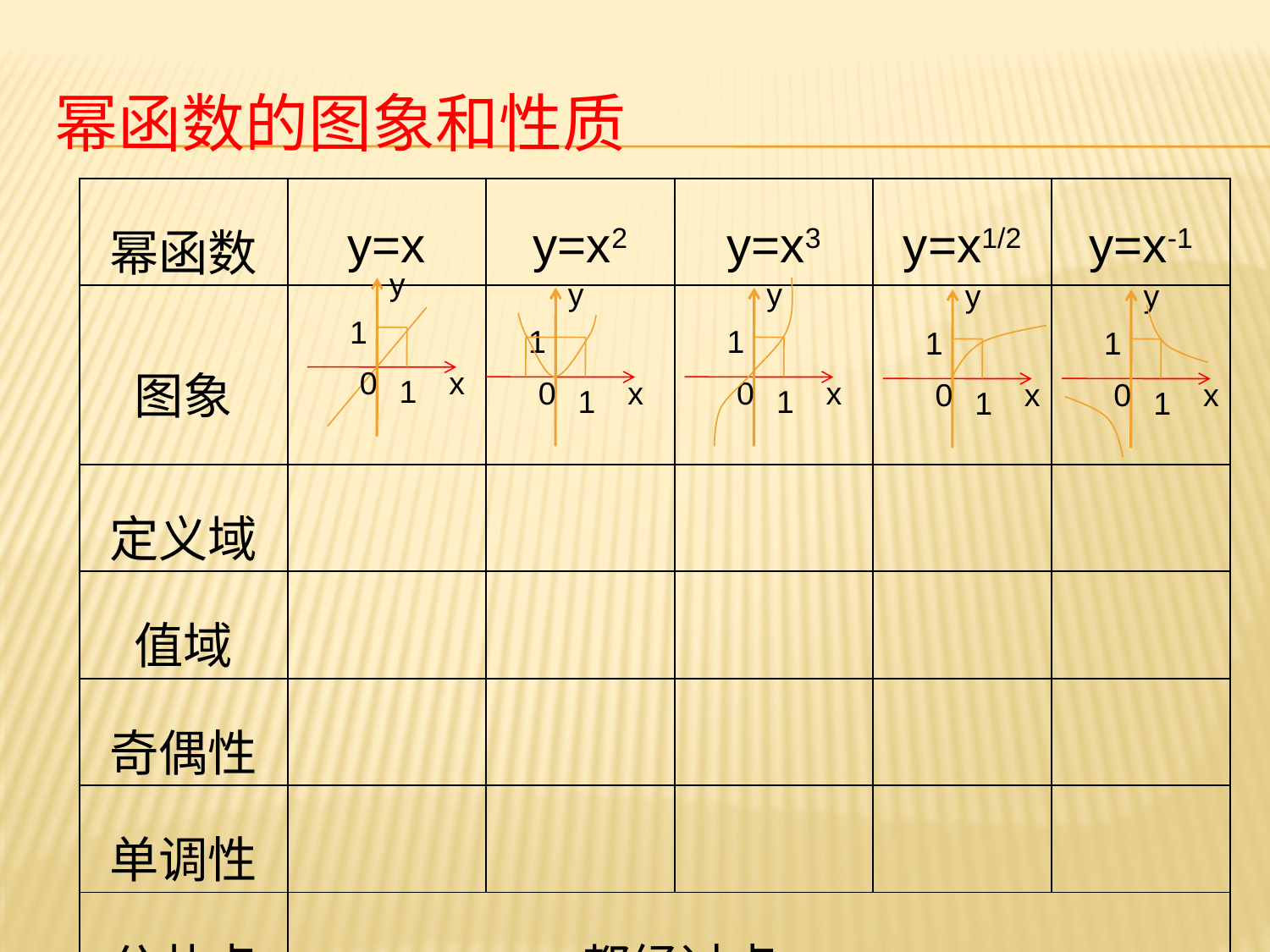

# 幂函数的图象和性质
| 幂函数 | y=x | y=x2 | y=x3 | y=x1/2 | y=x-1 |
| --- | --- | --- | --- | --- | --- |
| 图象 |  |  |  |  |  |
| 定义域 |  |  |  |  |  |
| 值域 |  |  |  |  |  |
| 奇偶性 |  |  |  |  |  |
| 单调性 |  |  |  |  |  |
| 公共点 | 都经过点 |  |  |  |  |
y
1
0
1
y

1
0
x
1
y

1
0
x
1
y
1

0
x
1
y

1
0
x
1

x